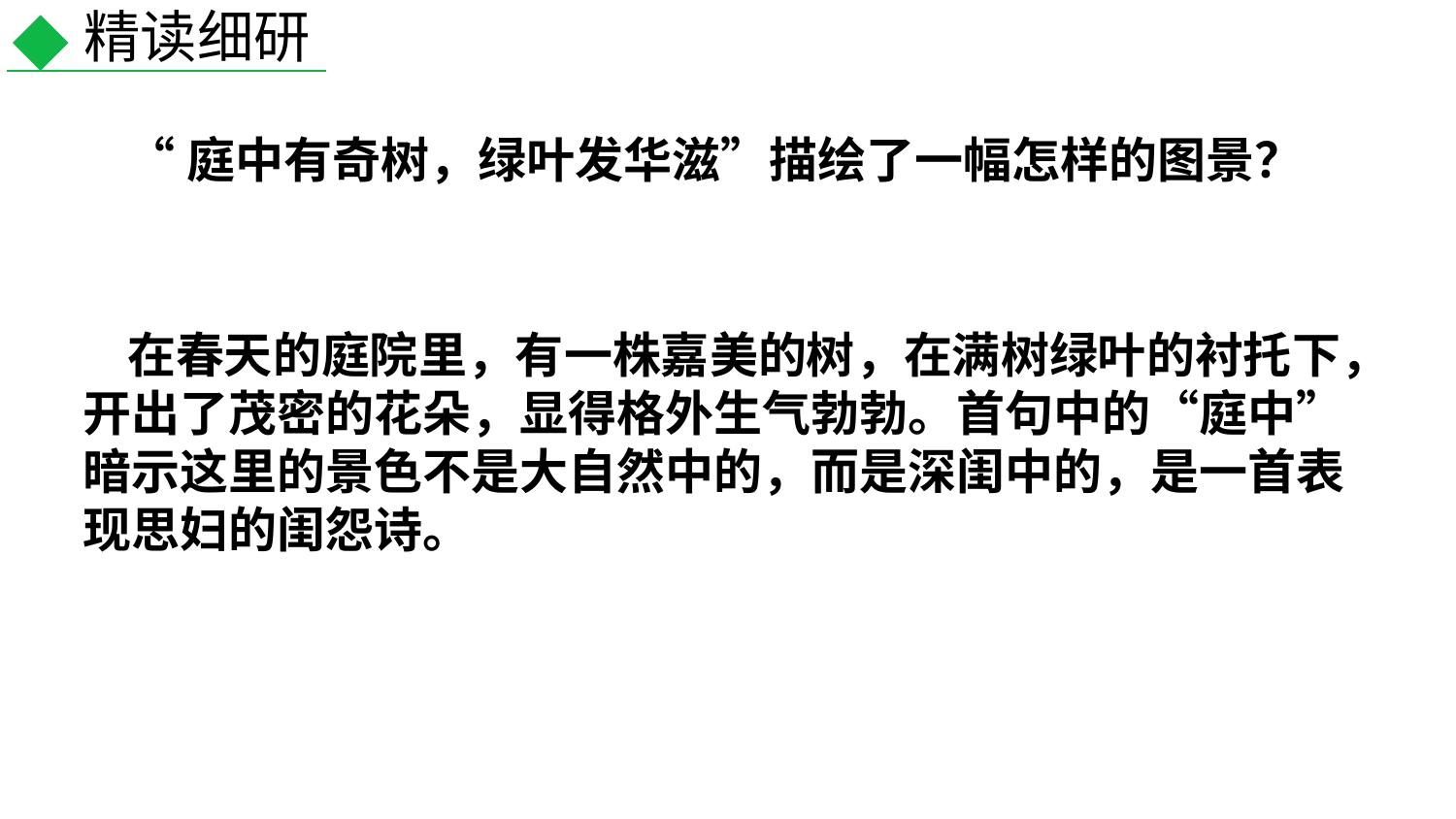

精读细研

    “庭中有奇树，绿叶发华滋”描绘了一幅怎样的图景？
   在春天的庭院里，有一株嘉美的树，在满树绿叶的衬托下，开出了茂密的花朵，显得格外生气勃勃。首句中的“庭中”暗示这里的景色不是大自然中的，而是深闺中的，是一首表现思妇的闺怨诗。